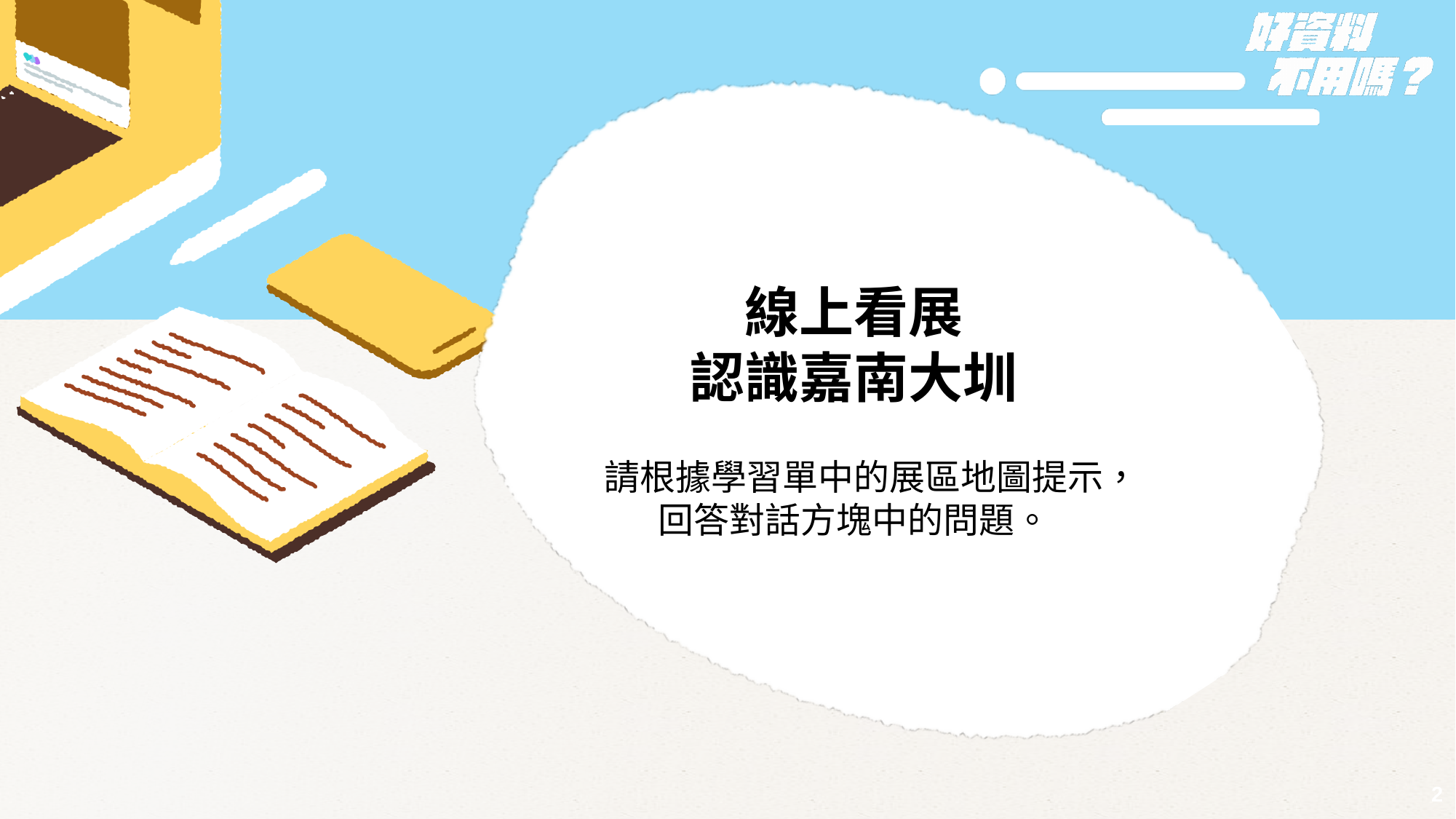

線上看展
認識嘉南大圳
請根據學習單中的展區地圖提示，
回答對話方塊中的問題。